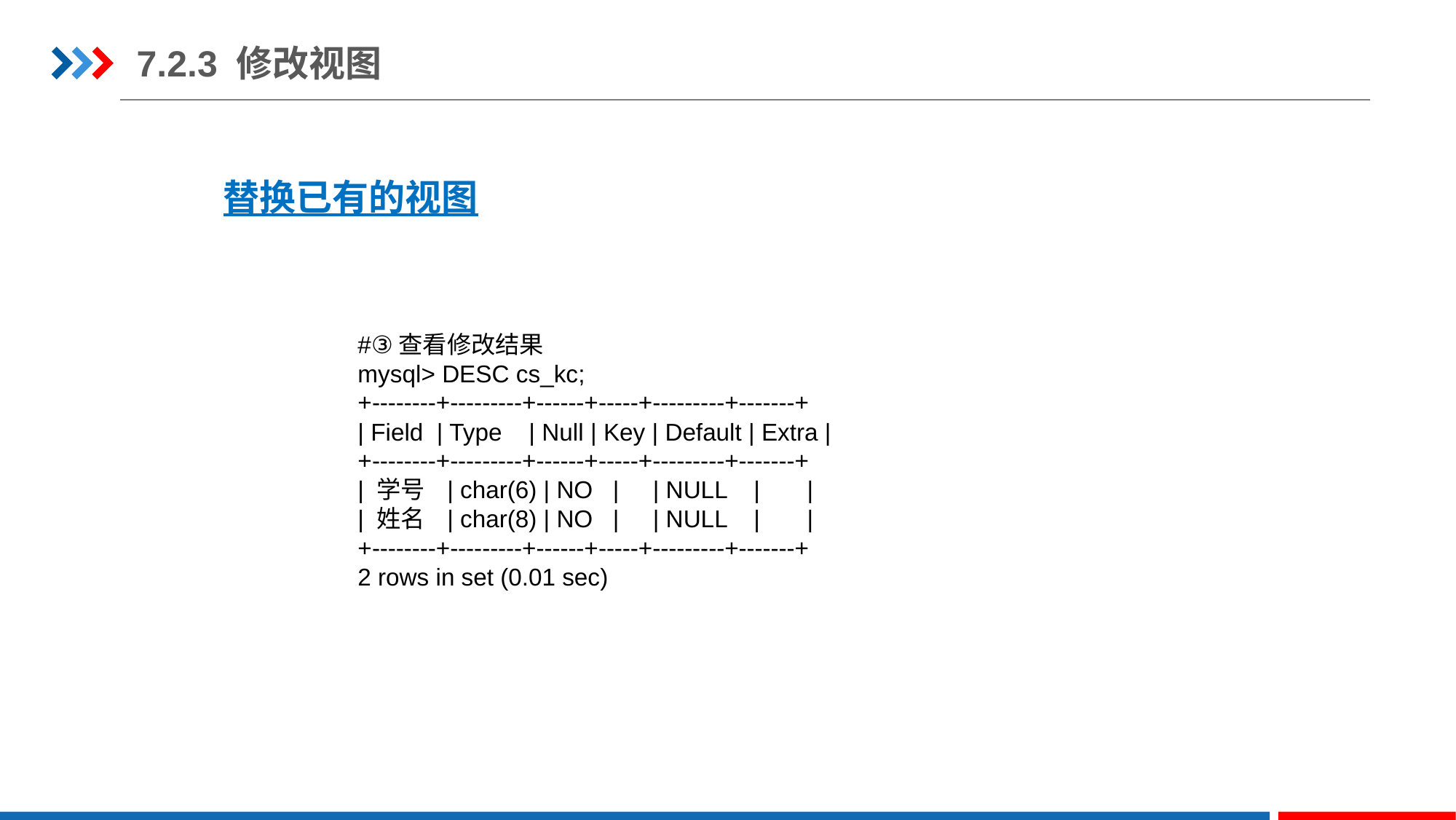

7.2.3 修改视图
替换已有的视图
#③查看修改结果
mysql> DESC cs_kc;
+--------+---------+------+-----+---------+-------+
| Field  | Type    | Null | Key | Default | Extra |
+--------+---------+------+-----+---------+-------+
| 学号   | char(6) | NO   |     | NULL    |       |
| 姓名   | char(8) | NO   |     | NULL    |       |
+--------+---------+------+-----+---------+-------+
2 rows in set (0.01 sec)